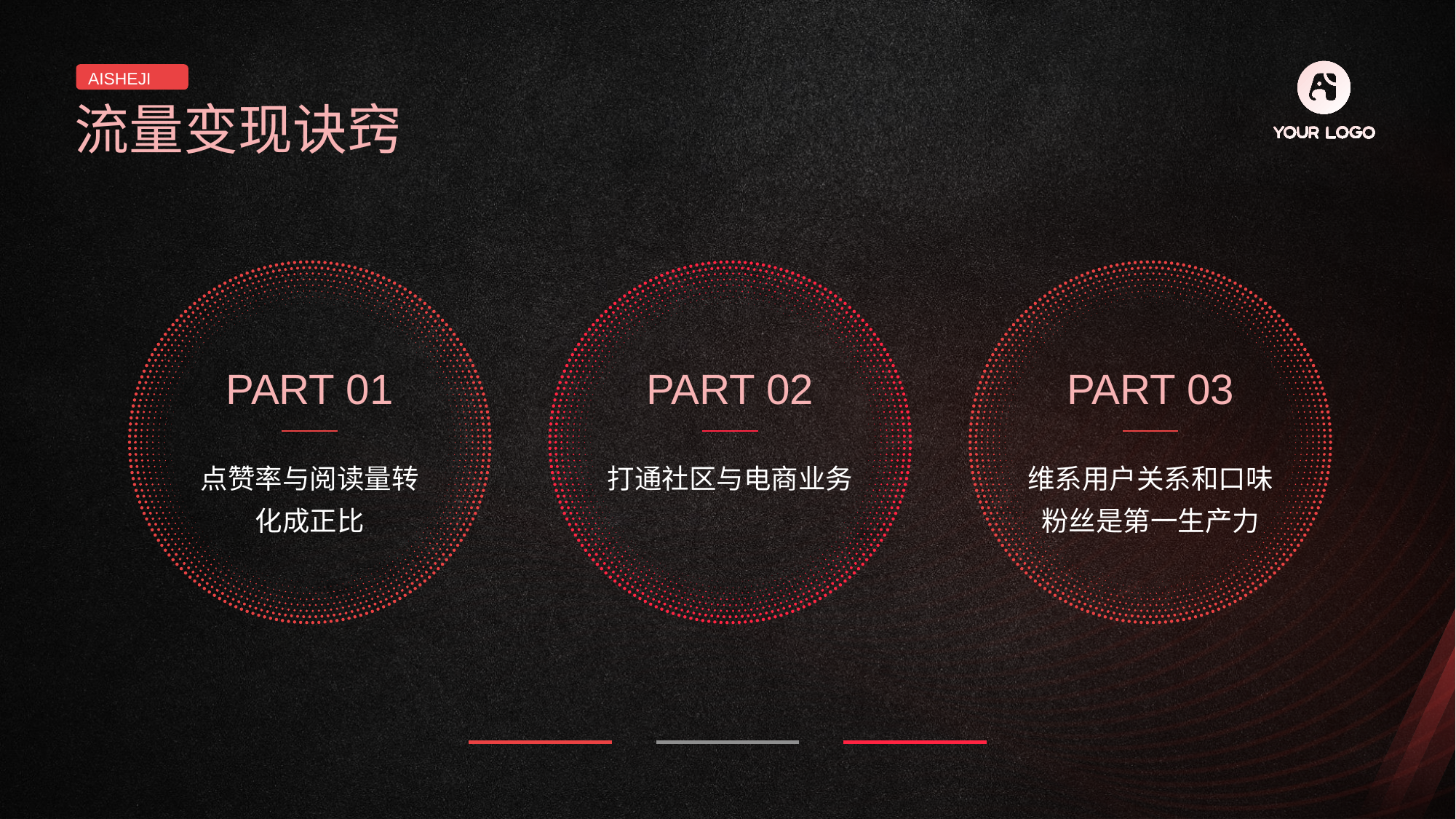

AISHEJI
流量变现诀窍

PART 01
PART 02
PART 03
点赞率与阅读量转化成正比
打通社区与电商业务
维系用户关系和口味粉丝是第一生产力